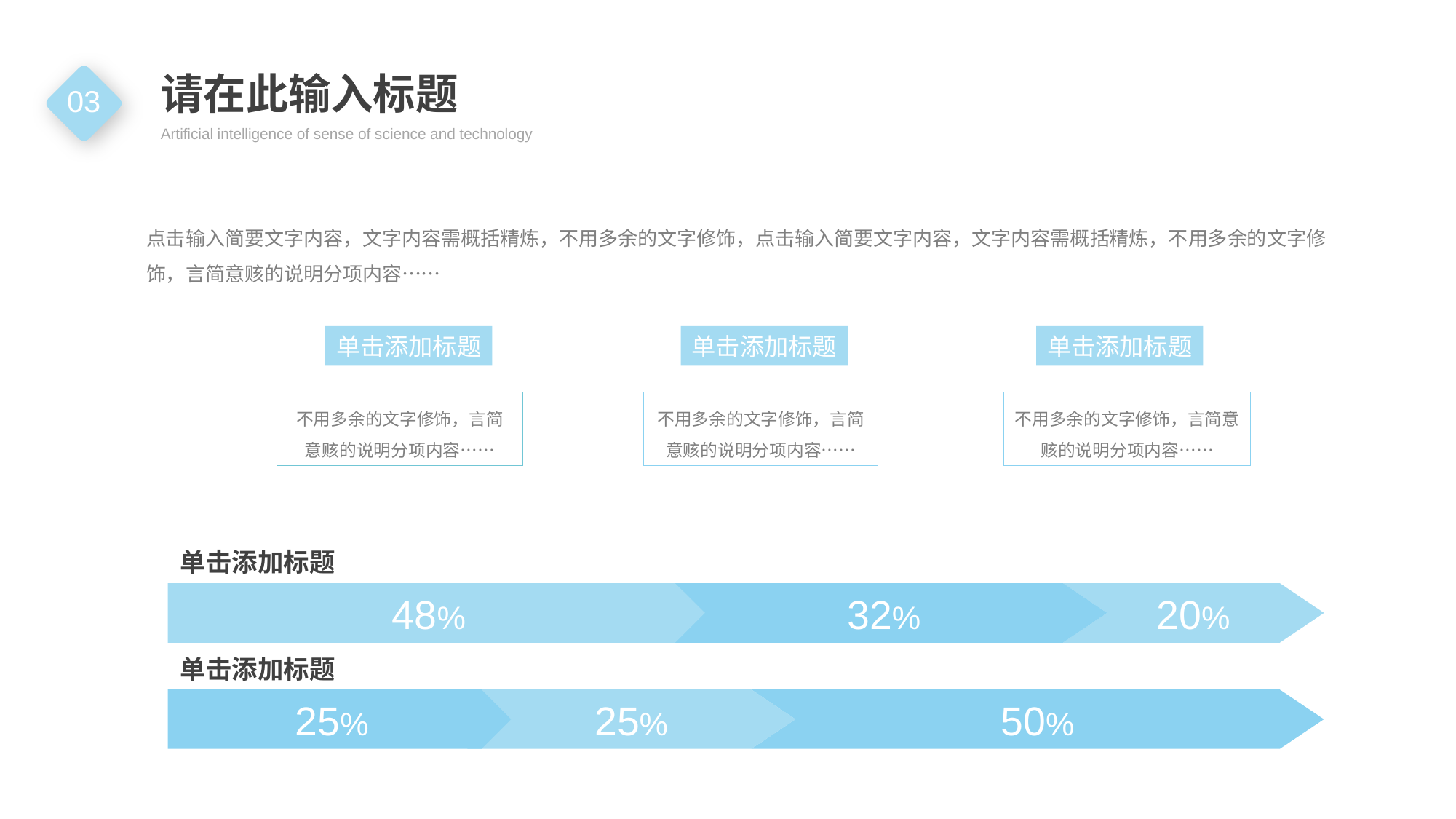

请在此输入标题
Artificial intelligence of sense of science and technology

03
点击输入简要文字内容，文字内容需概括精炼，不用多余的文字修饰，点击输入简要文字内容，文字内容需概括精炼，不用多余的文字修饰，言简意赅的说明分项内容……
单击添加标题
不用多余的文字修饰，言简意赅的说明分项内容……
单击添加标题
不用多余的文字修饰，言简意赅的说明分项内容……
单击添加标题
不用多余的文字修饰，言简意赅的说明分项内容……
单击添加标题
48%
32%
20%
单击添加标题
25%
25%
50%